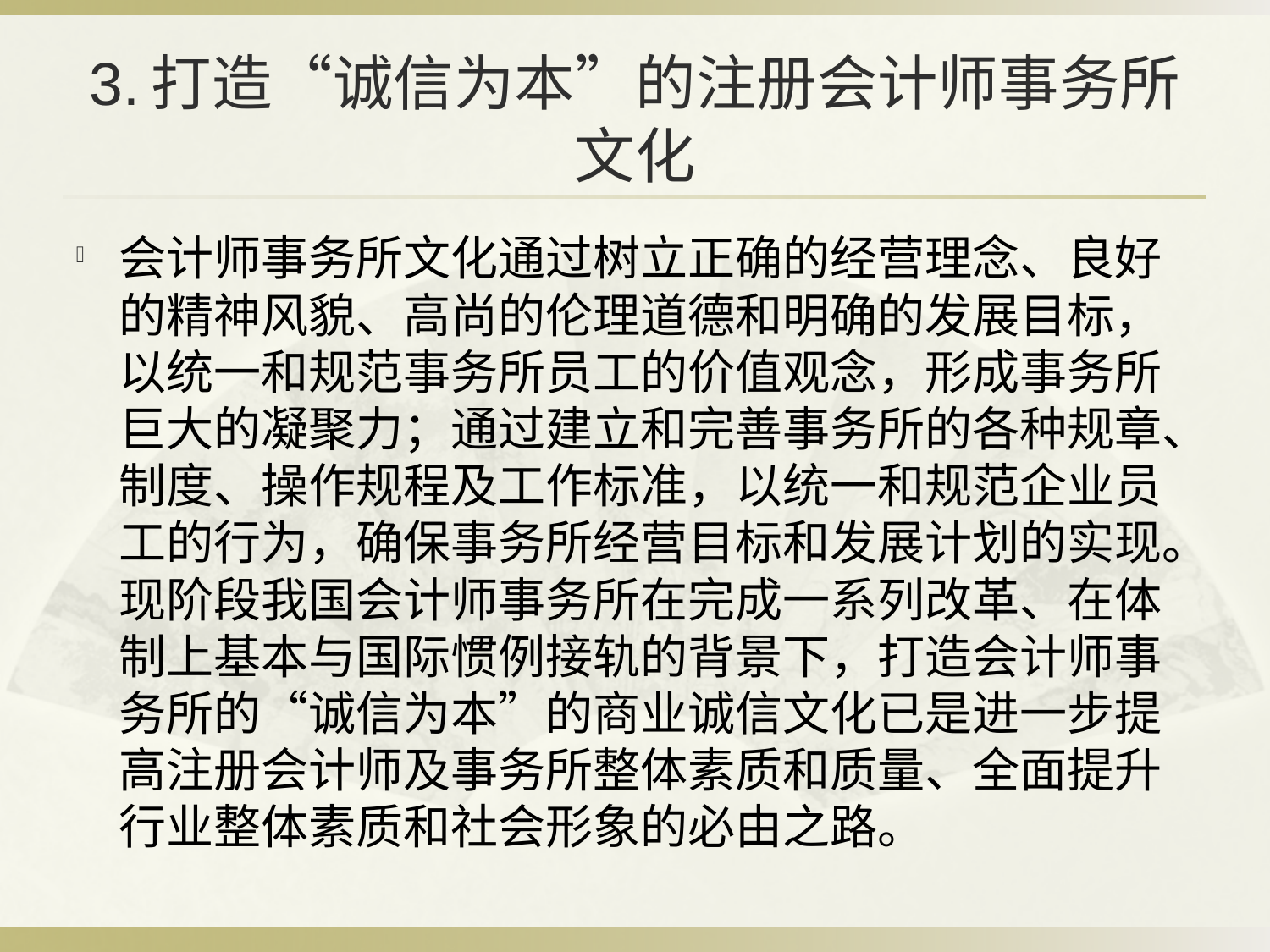

# 3.打造“诚信为本”的注册会计师事务所文化
会计师事务所文化通过树立正确的经营理念、良好的精神风貌、高尚的伦理道德和明确的发展目标，以统一和规范事务所员工的价值观念，形成事务所巨大的凝聚力；通过建立和完善事务所的各种规章、制度、操作规程及工作标准，以统一和规范企业员工的行为，确保事务所经营目标和发展计划的实现。现阶段我国会计师事务所在完成一系列改革、在体制上基本与国际惯例接轨的背景下，打造会计师事务所的“诚信为本”的商业诚信文化已是进一步提高注册会计师及事务所整体素质和质量、全面提升行业整体素质和社会形象的必由之路。